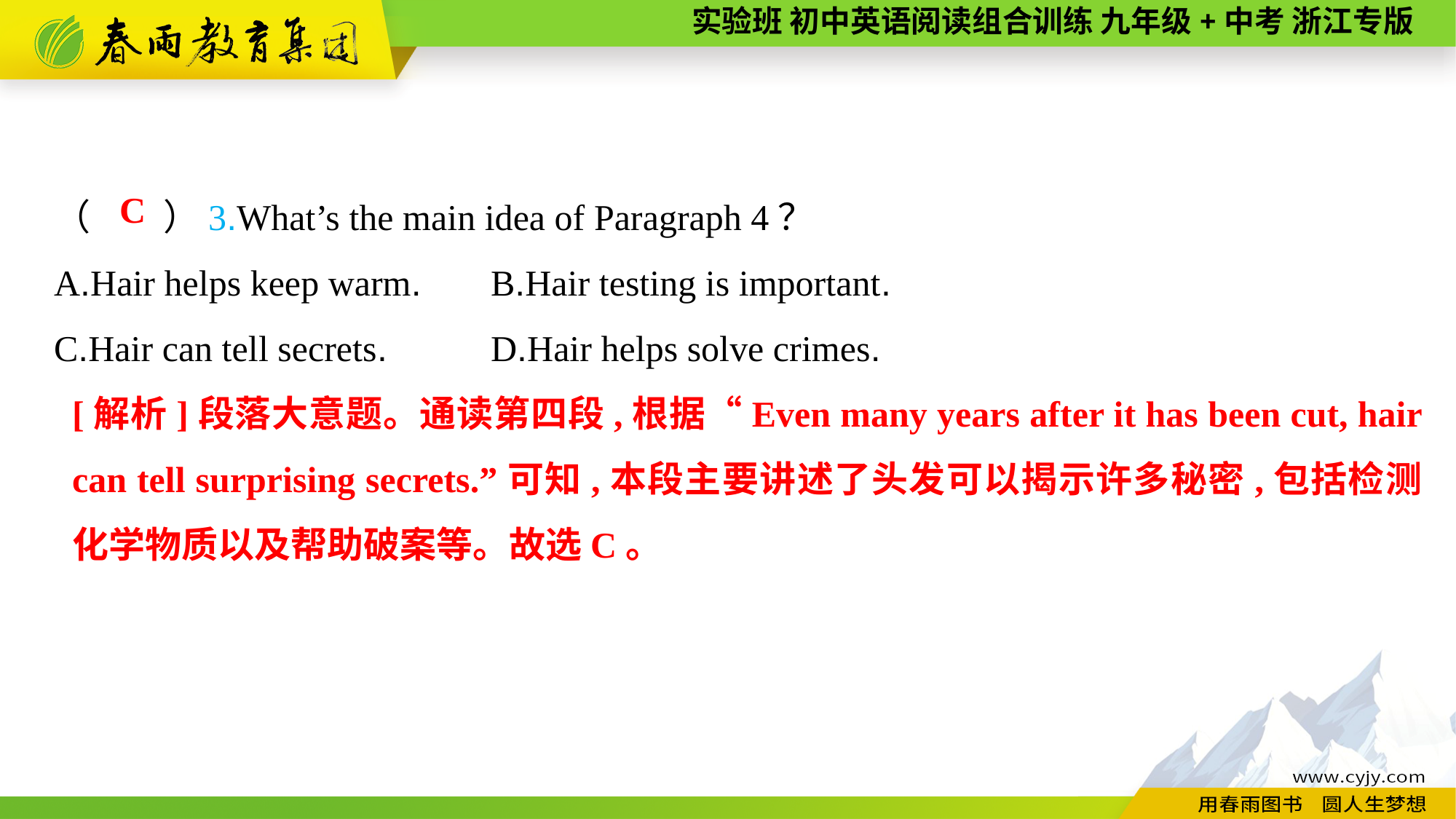

（　　）3.What’s the main idea of Paragraph 4？
A.Hair helps keep warm.	B.Hair testing is important.
C.Hair can tell secrets.	D.Hair helps solve crimes.
C
[解析]段落大意题。通读第四段,根据“Even many years after it has been cut, hair can tell surprising secrets.”可知,本段主要讲述了头发可以揭示许多秘密,包括检测化学物质以及帮助破案等。故选C。